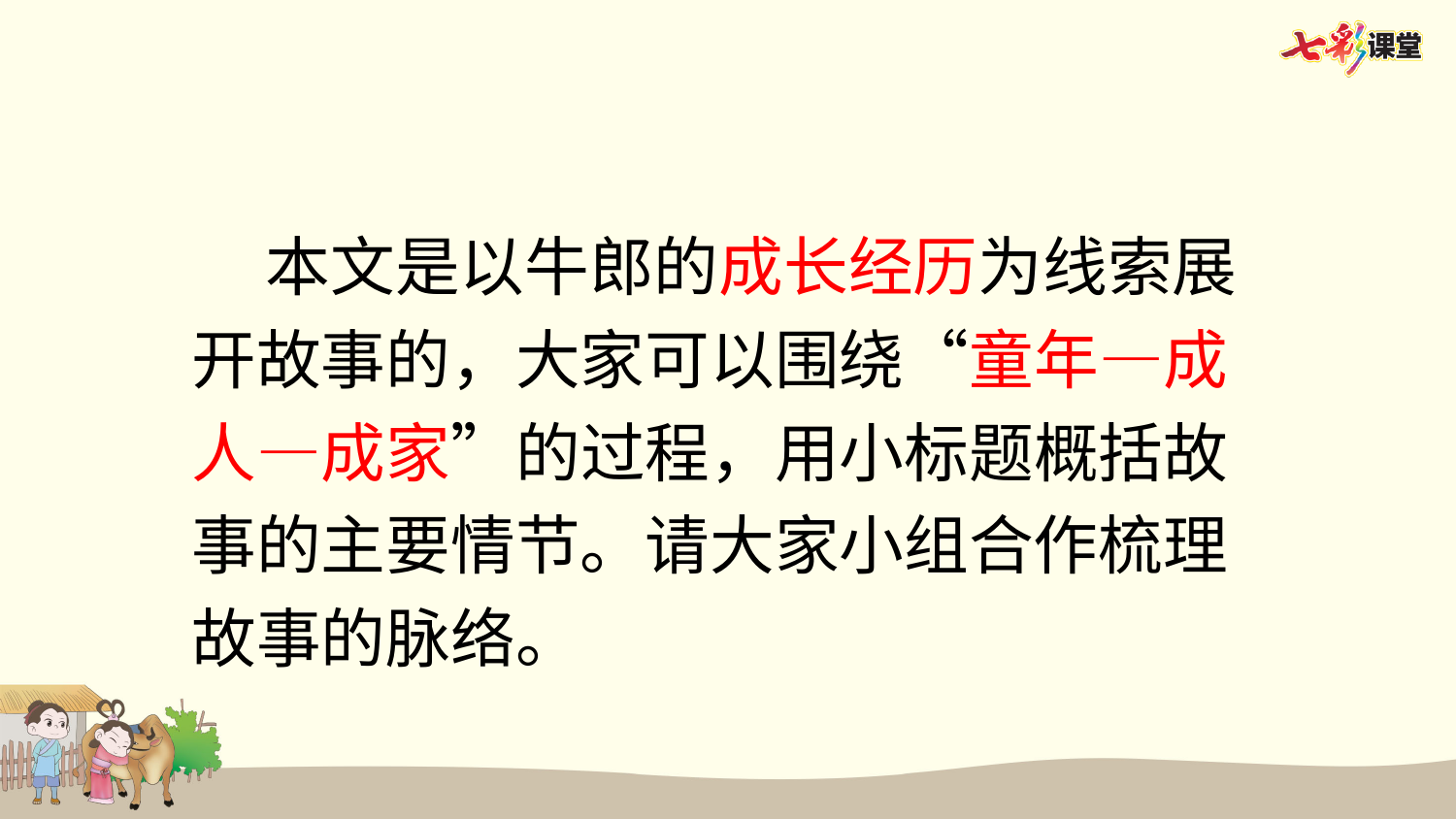

本文是以牛郎的成长经历为线索展开故事的，大家可以围绕“童年—成人—成家”的过程，用小标题概括故事的主要情节。请大家小组合作梳理故事的脉络。